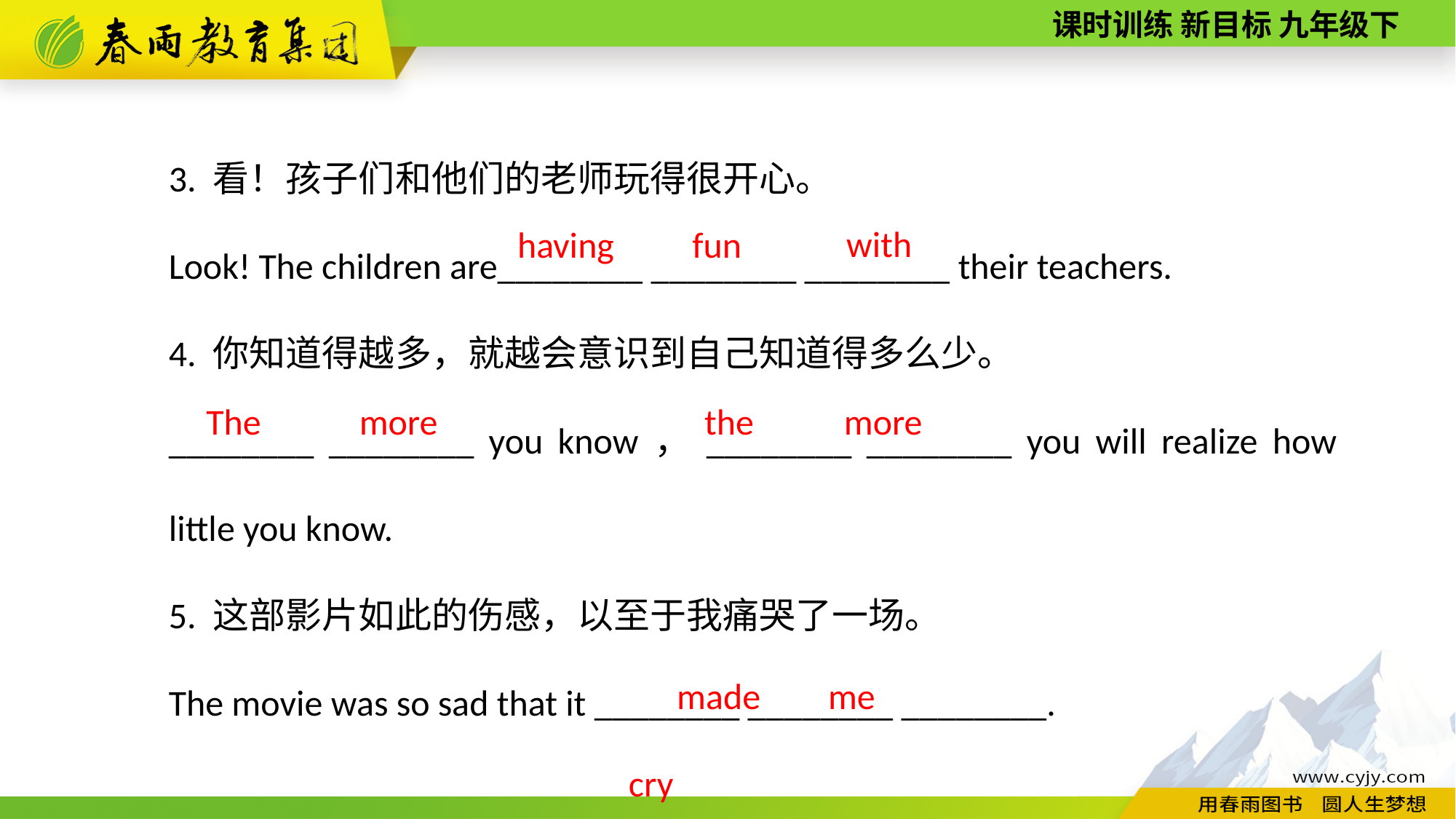

3. 看！孩子们和他们的老师玩得很开心。
Look! The children are________ ________ ________ their teachers.
4. 你知道得越多，就越会意识到自己知道得多么少。
________ ________ you know，________ ________ you will realize how little you know.
5. 这部影片如此的伤感，以至于我痛哭了一场。
The movie was so sad that it ________ ________ ________.
with
having
fun
The            more
the           more
made        me               cry